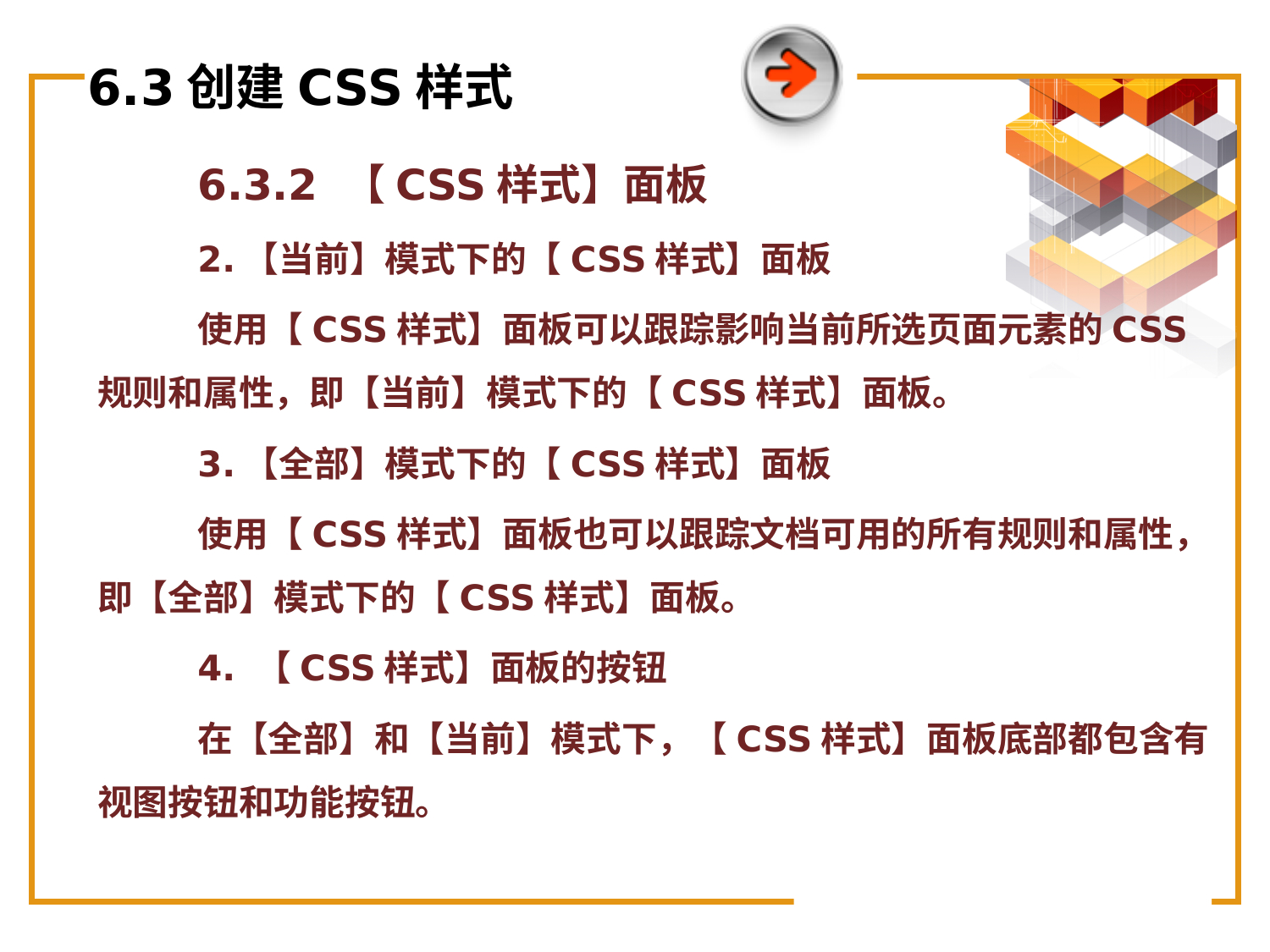

# 6.3创建CSS样式
6.3.2 【CSS样式】面板
2.【当前】模式下的【CSS样式】面板
使用【CSS样式】面板可以跟踪影响当前所选页面元素的CSS规则和属性，即【当前】模式下的【CSS样式】面板。
3.【全部】模式下的【CSS样式】面板
使用【CSS样式】面板也可以跟踪文档可用的所有规则和属性，即【全部】模式下的【CSS样式】面板。
4. 【CSS样式】面板的按钮
在【全部】和【当前】模式下，【CSS样式】面板底部都包含有视图按钮和功能按钮。